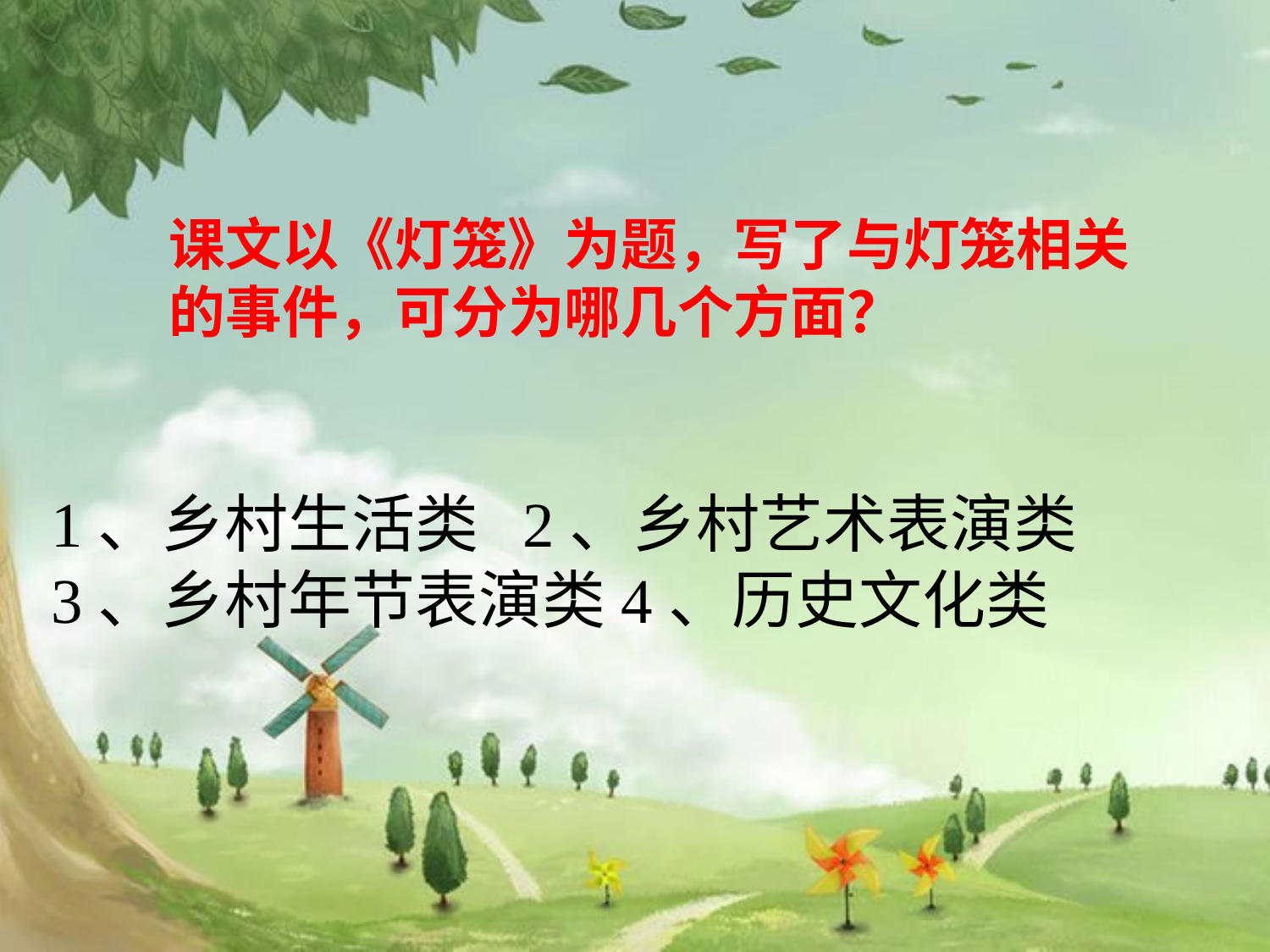

课文以《灯笼》为题，写了与灯笼相关的事件，可分为哪几个方面？
1、乡村生活类  2、乡村艺术表演类  3、乡村年节表演类4、历史文化类